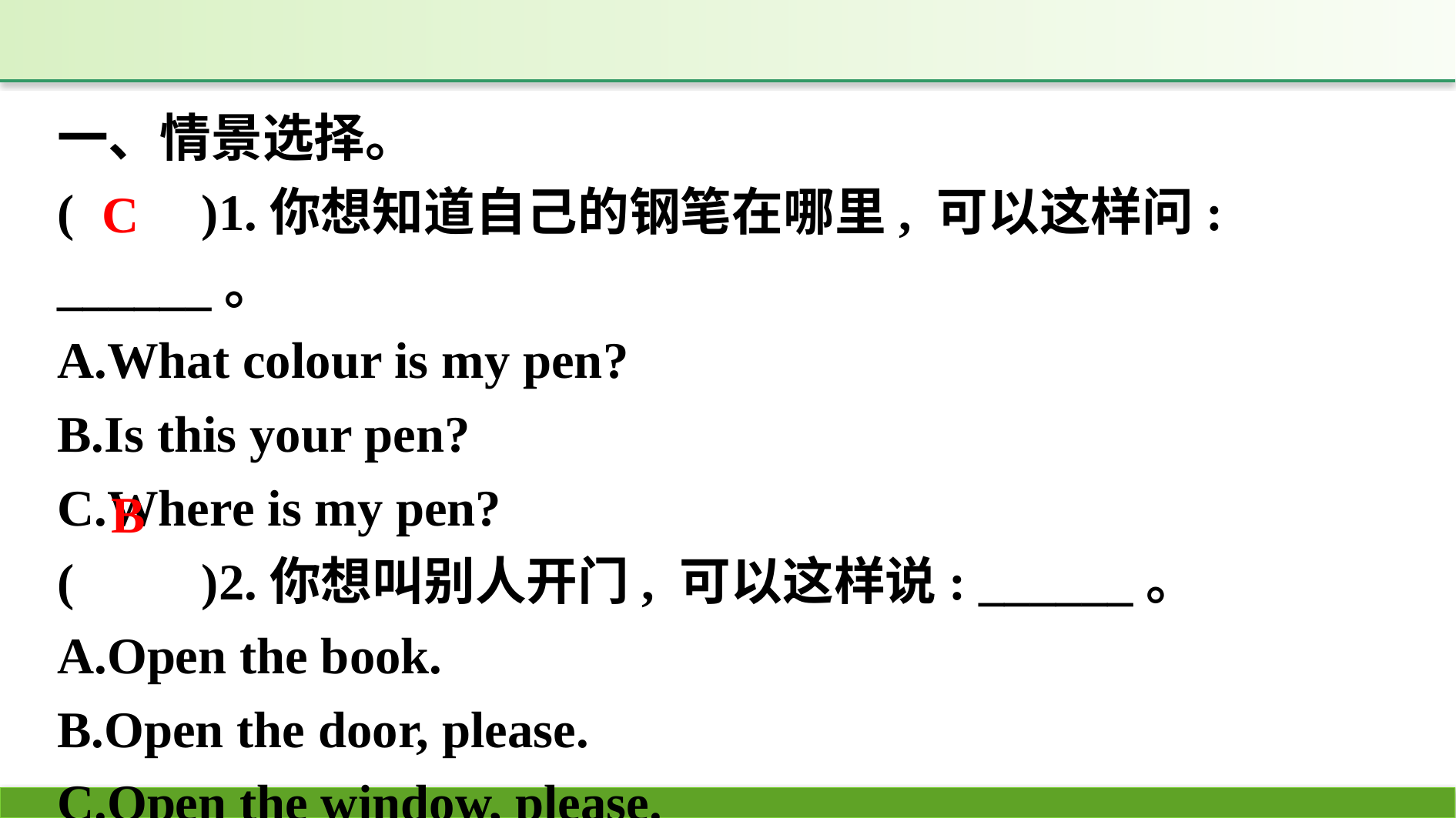

一、情景选择。
(　　)1.你想知道自己的钢笔在哪里, 可以这样问: ______。
A.What colour is my pen?
B.Is this your pen?
C.Where is my pen?
(　　)2.你想叫别人开门, 可以这样说: ______。
A.Open the book.
B.Open the door, please.
C.Open the window, please.
C
B